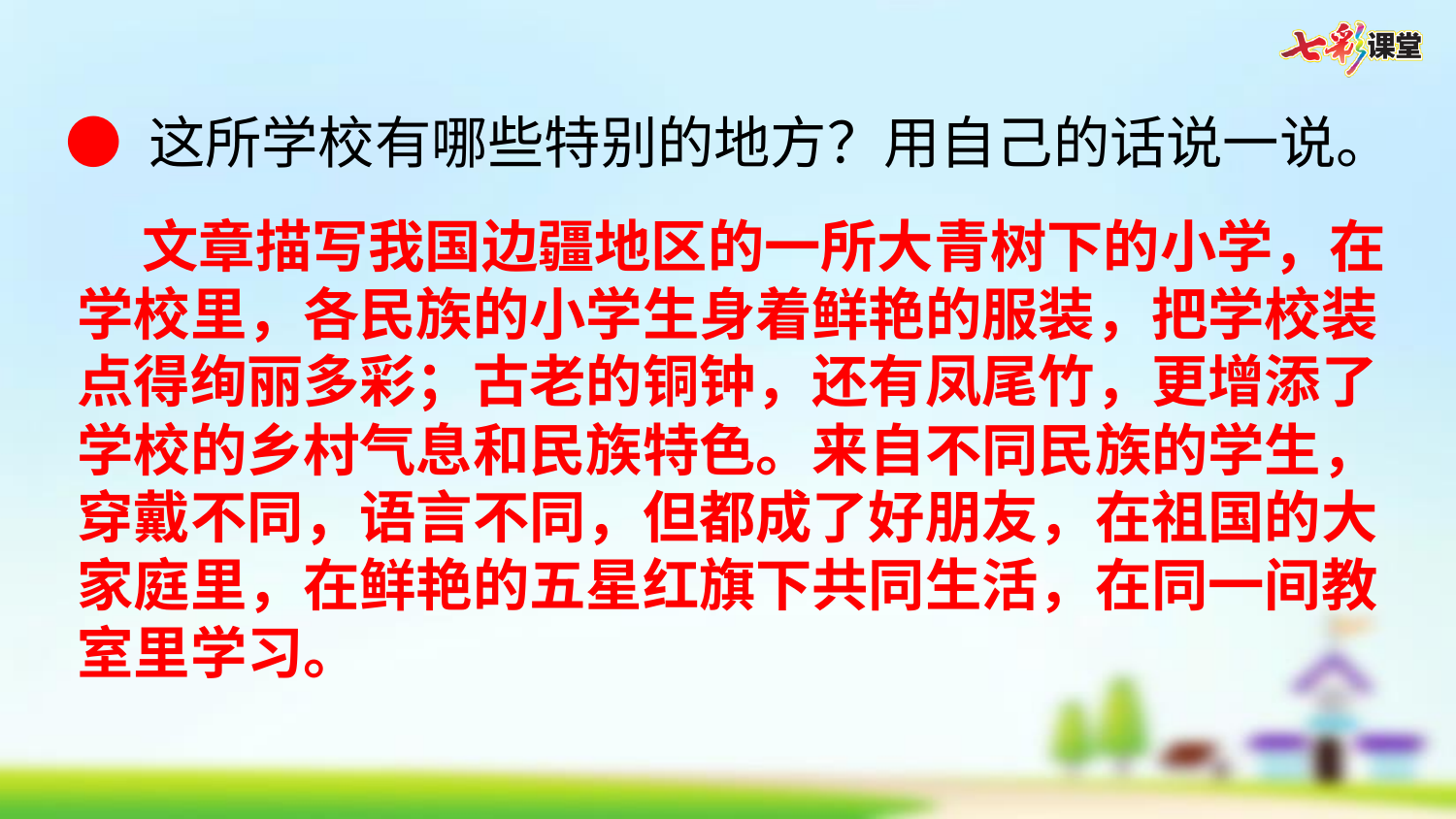

● 这所学校有哪些特别的地方？用自己的话说一说。
    文章描写我国边疆地区的一所大青树下的小学，在学校里，各民族的小学生身着鲜艳的服装，把学校装点得绚丽多彩；古老的铜钟，还有凤尾竹，更增添了学校的乡村气息和民族特色。来自不同民族的学生，穿戴不同，语言不同，但都成了好朋友，在祖国的大家庭里，在鲜艳的五星红旗下共同生活，在同一间教室里学习。